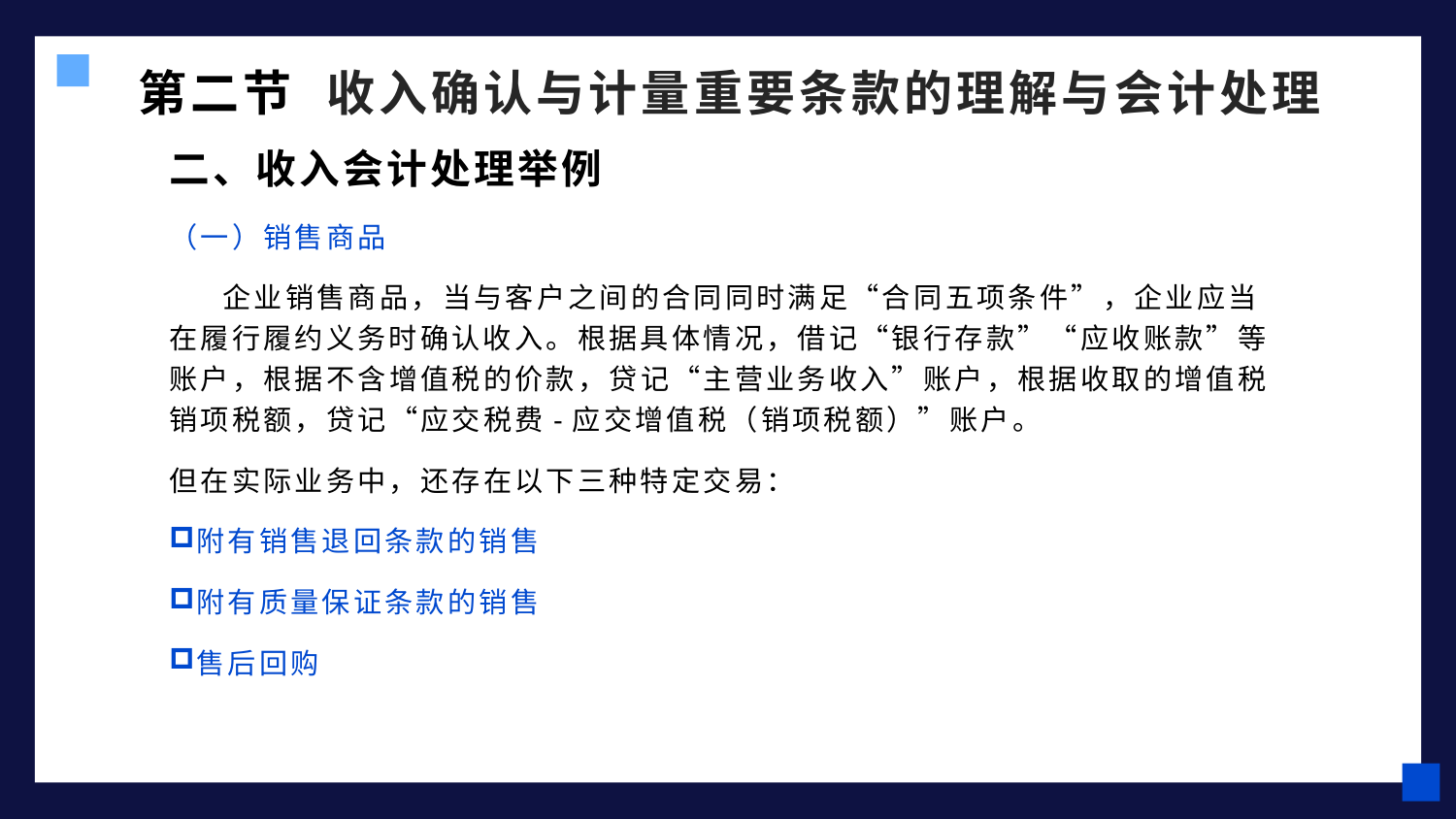

第二节  收入确认与计量重要条款的理解与会计处理
二、收入会计处理举例
（一）销售商品
     企业销售商品，当与客户之间的合同同时满足“合同五项条件”，企业应当在履行履约义务时确认收入。根据具体情况，借记“银行存款”“应收账款”等账户，根据不含增值税的价款，贷记“主营业务收入”账户，根据收取的增值税销项税额，贷记“应交税费-应交增值税（销项税额）”账户。
但在实际业务中，还存在以下三种特定交易：
附有销售退回条款的销售
附有质量保证条款的销售
售后回购